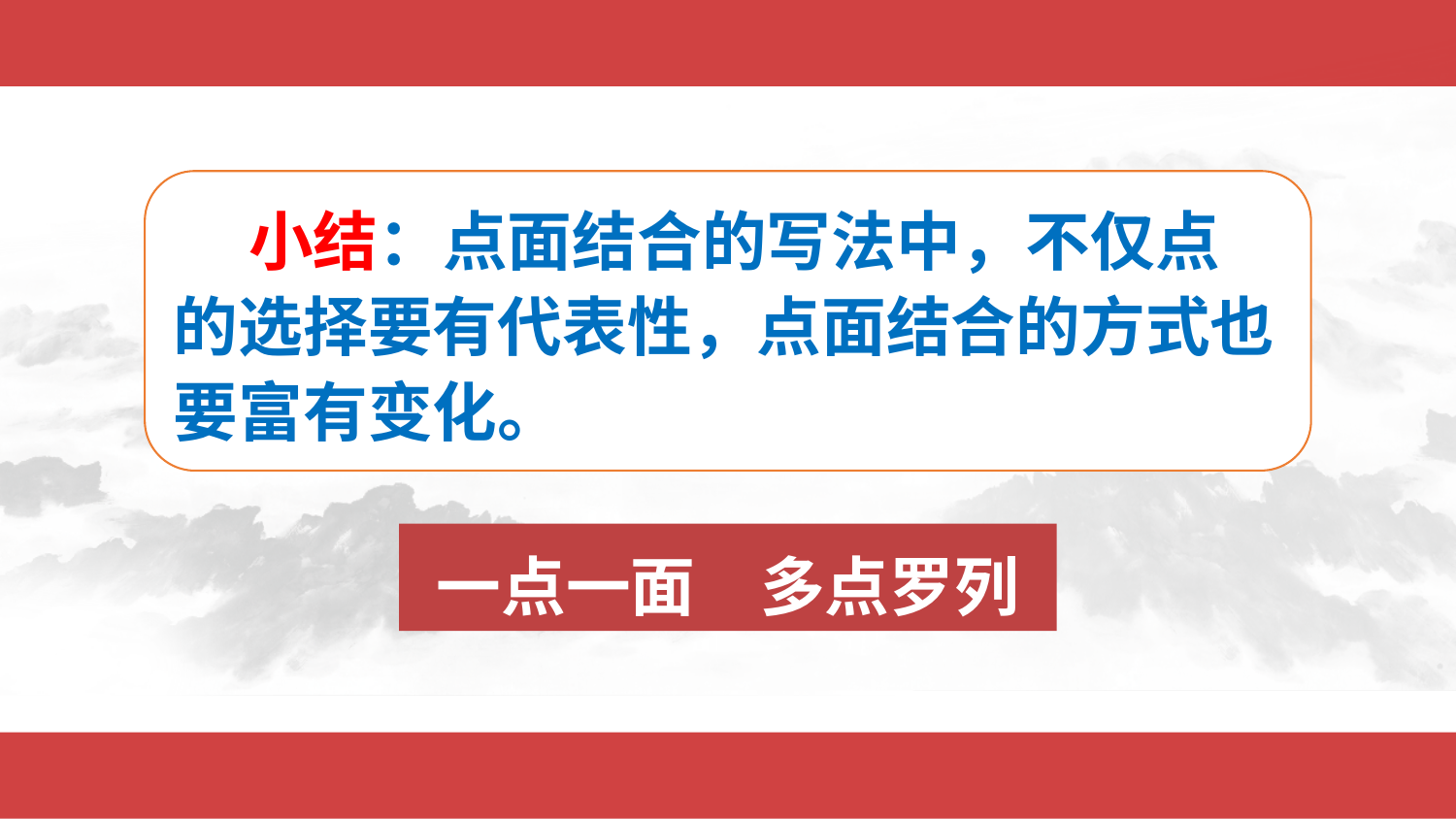

小结：点面结合的写法中，不仅点的选择要有代表性，点面结合的方式也要富有变化。
一点一面　多点罗列